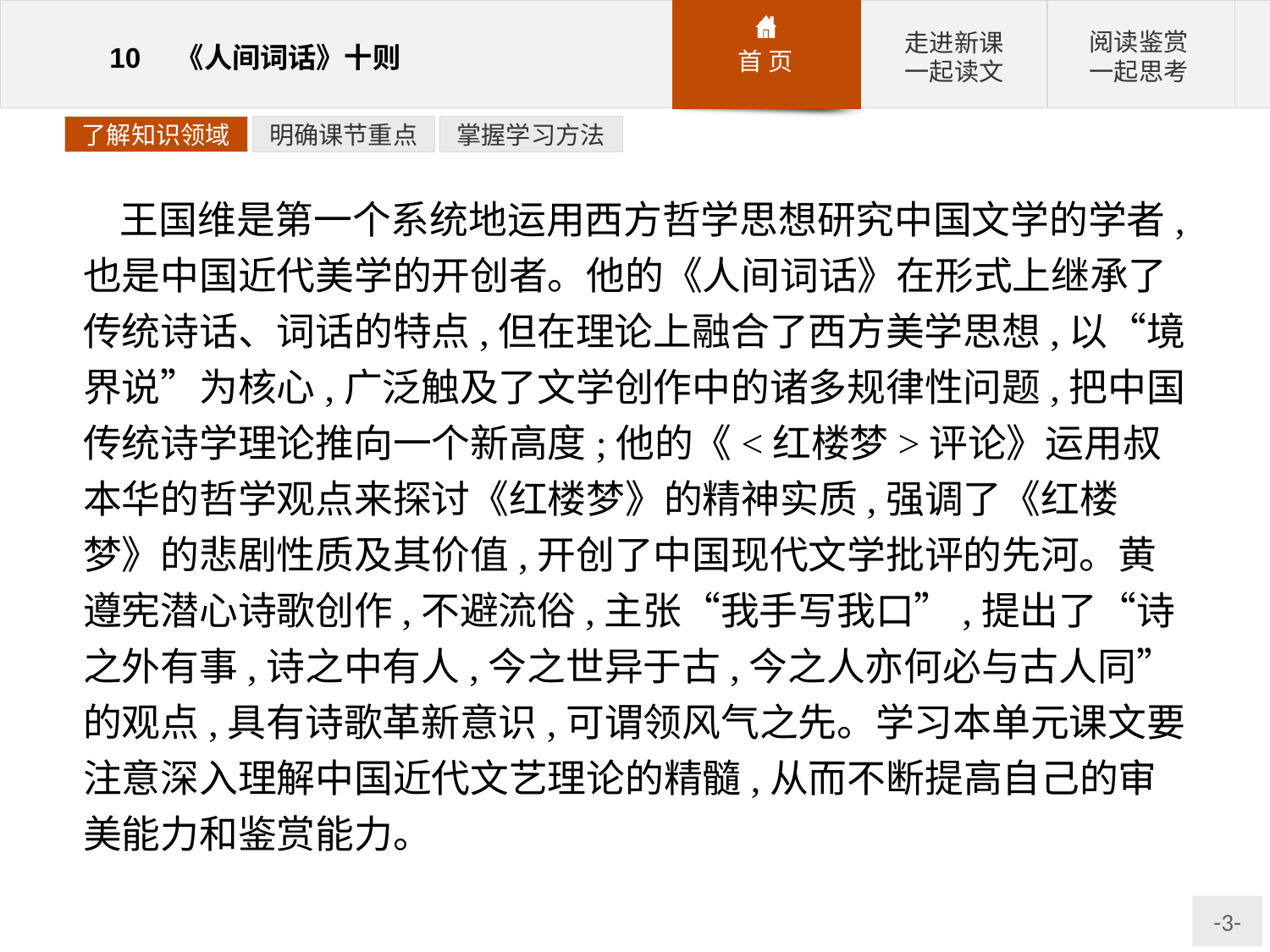

了解知识领域
明确课节重点
掌握学习方法
王国维是第一个系统地运用西方哲学思想研究中国文学的学者,也是中国近代美学的开创者。他的《人间词话》在形式上继承了传统诗话、词话的特点,但在理论上融合了西方美学思想,以“境界说”为核心,广泛触及了文学创作中的诸多规律性问题,把中国传统诗学理论推向一个新高度;他的《<红楼梦>评论》运用叔本华的哲学观点来探讨《红楼梦》的精神实质,强调了《红楼梦》的悲剧性质及其价值,开创了中国现代文学批评的先河。黄遵宪潜心诗歌创作,不避流俗,主张“我手写我口”,提出了“诗之外有事,诗之中有人,今之世异于古,今之人亦何必与古人同”的观点,具有诗歌革新意识,可谓领风气之先。学习本单元课文要注意深入理解中国近代文艺理论的精髓,从而不断提高自己的审美能力和鉴赏能力。